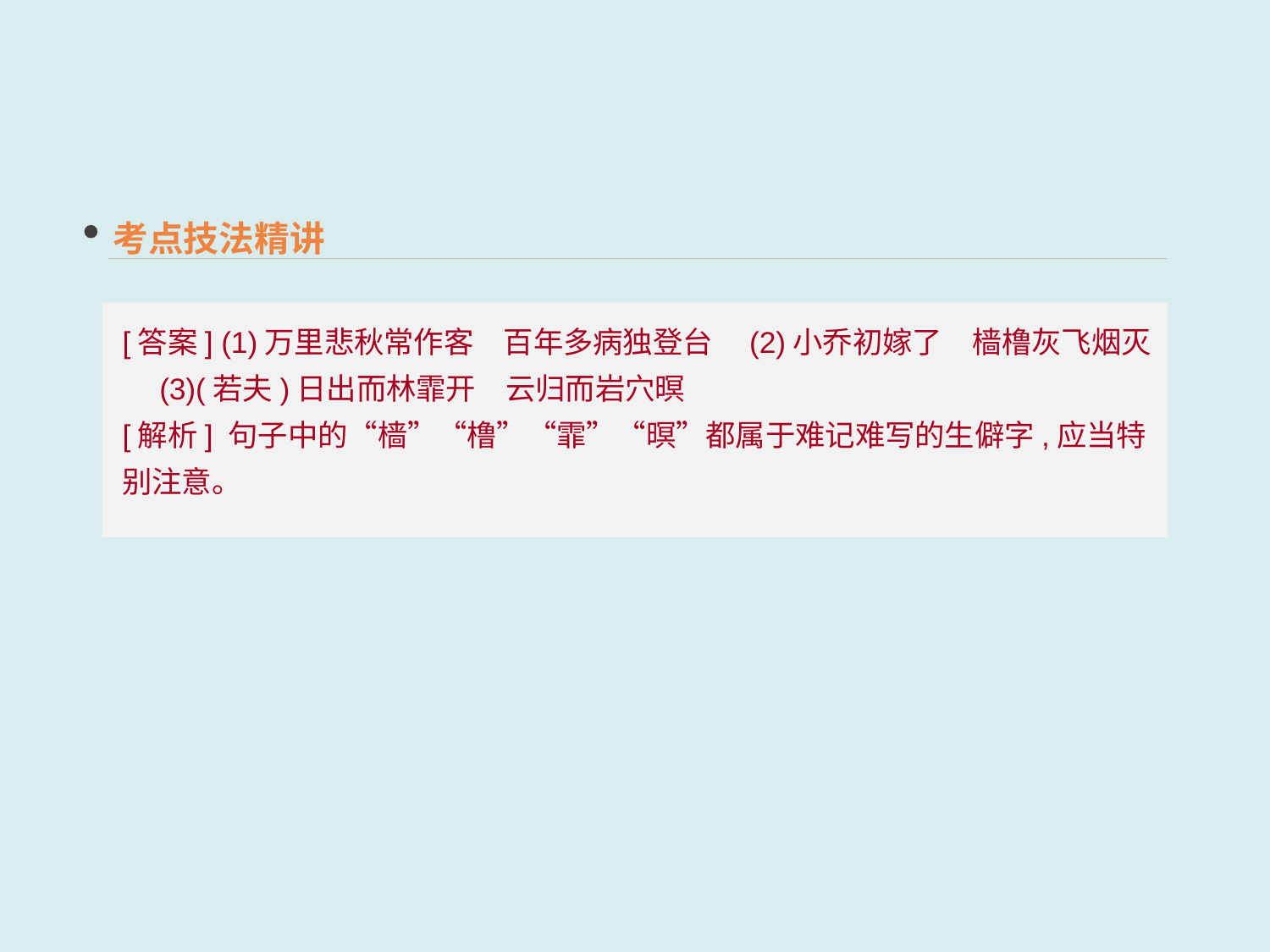

考点技法精讲

[答案] (1)万里悲秋常作客　百年多病独登台　(2)小乔初嫁了　樯橹灰飞烟灭　(3)(若夫)日出而林霏开　云归而岩穴暝
[解析] 句子中的“樯”“橹”“霏”“暝”都属于难记难写的生僻字,应当特别注意。